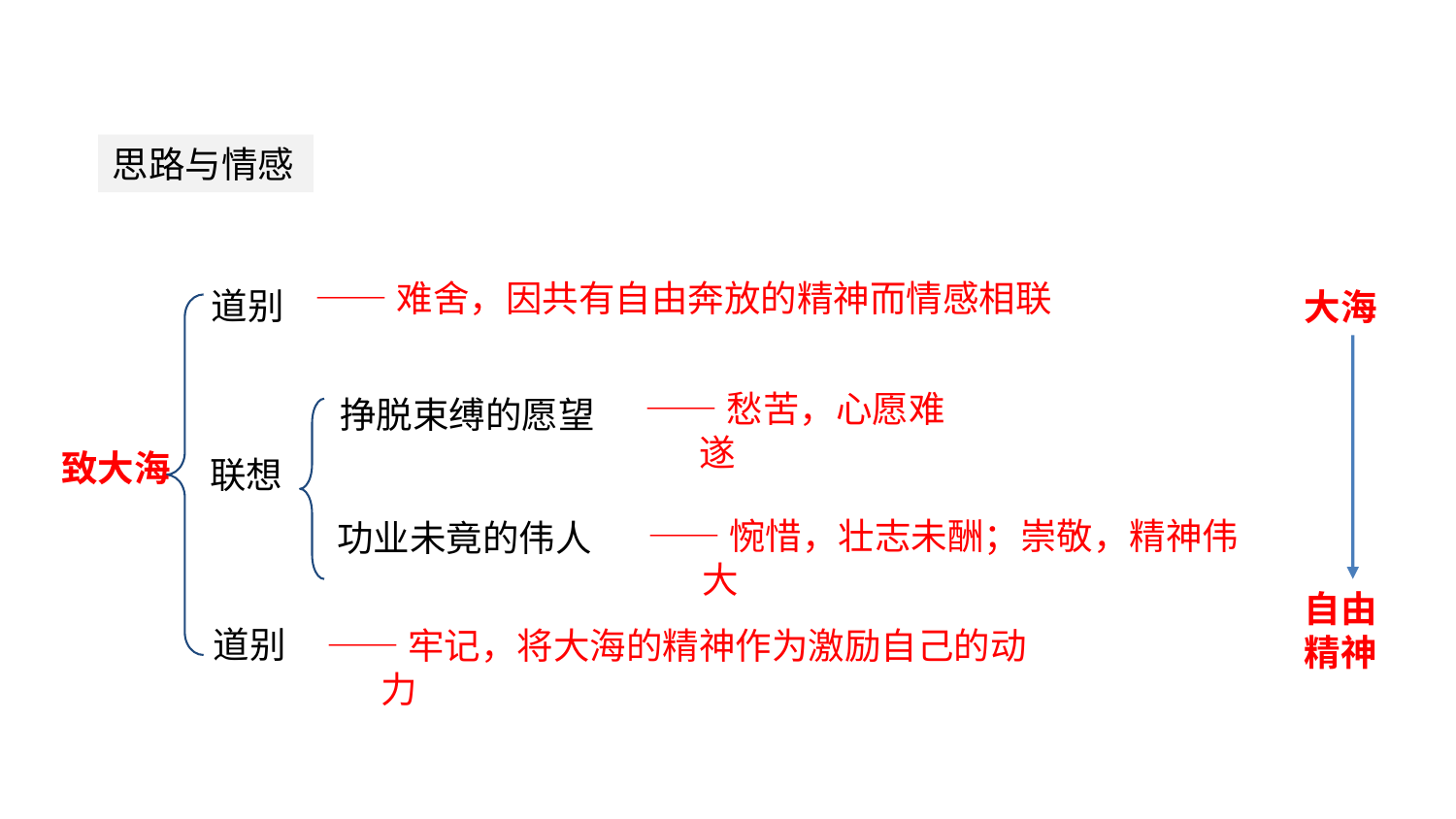

内容小结
思路与情感
 ——难舍，因共有自由奔放的精神而情感相联
道别
大海

——愁苦，心愿难遂
挣脱束缚的愿望

致大海
联想
——惋惜，壮志未酬；崇敬，精神伟大
功业未竟的伟人
自由精神
道别
——牢记，将大海的精神作为激励自己的动力